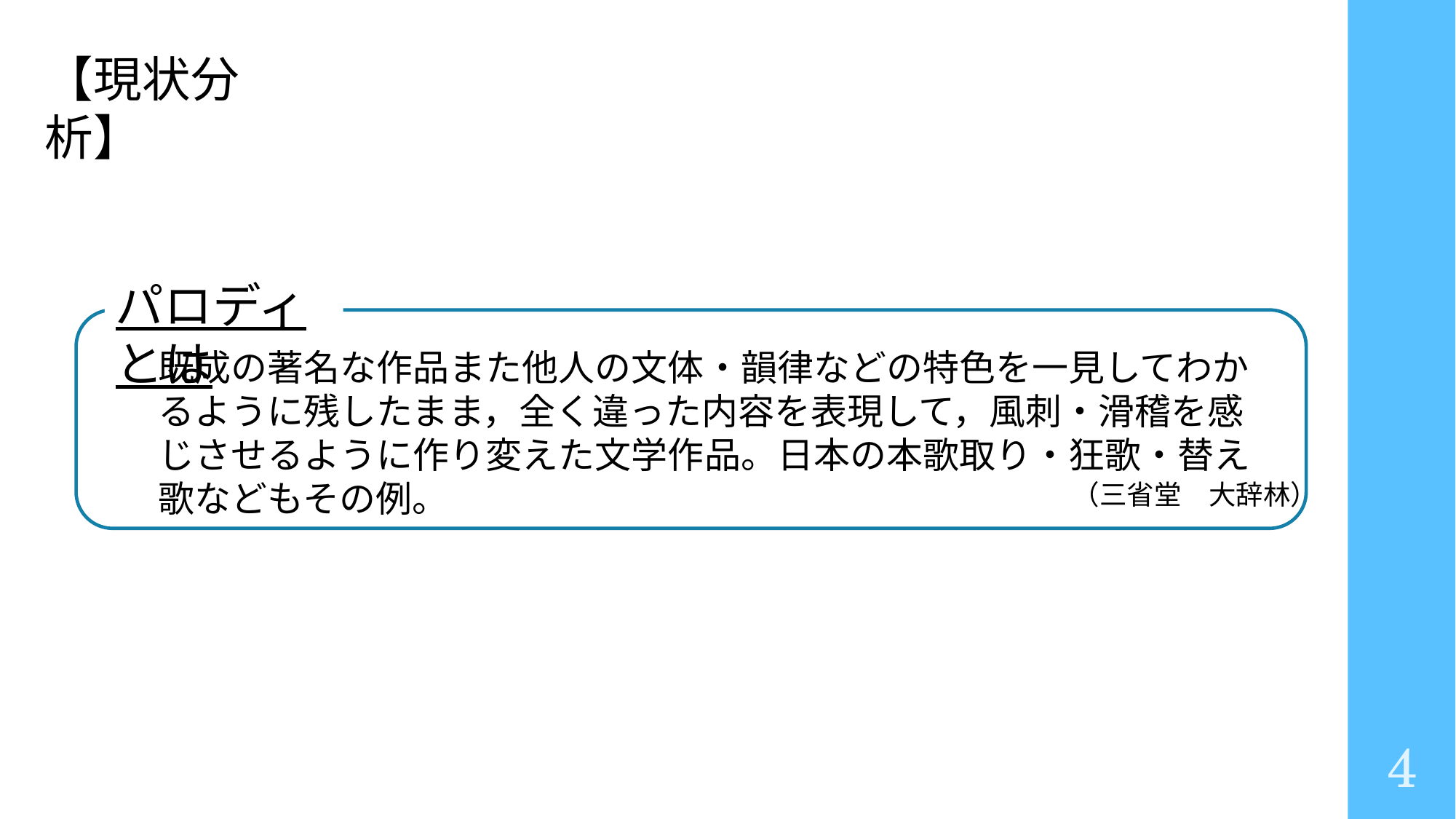

【現状分析】
パロディとは

既成の著名な作品また他人の文体・韻律などの特色を一見してわかるように残したまま，全く違った内容を表現して，風刺・滑稽を感じさせるように作り変えた文学作品。日本の本歌取り・狂歌・替え歌などもその例。
（三省堂　大辞林）
4